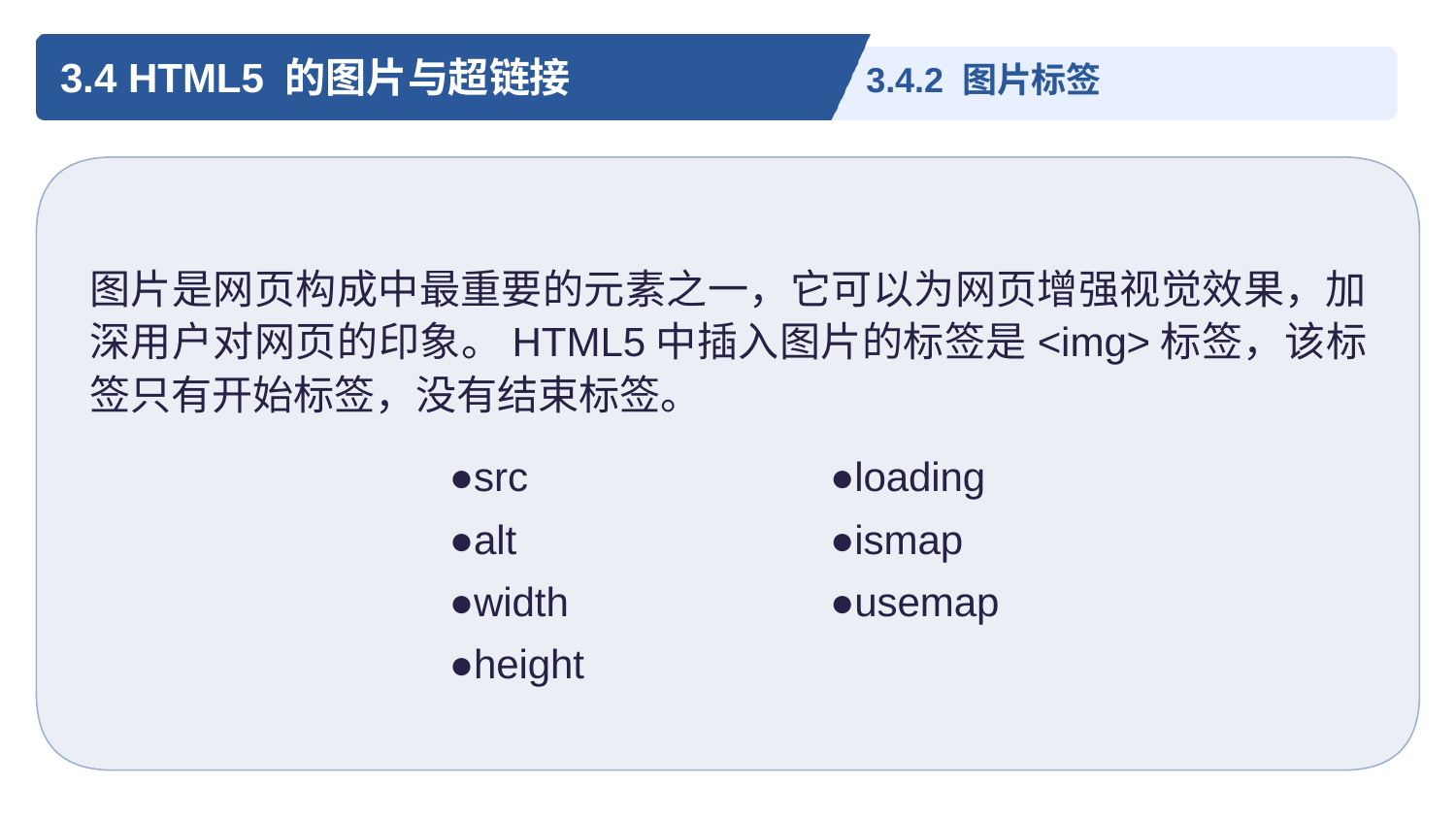

3.4 HTML5 的图片与超链接
3.4.2 图片标签

图片是网页构成中最重要的元素之一，它可以为网页增强视觉效果，加深用户对网页的印象。HTML5中插入图片的标签是<img>标签，该标签只有开始标签，没有结束标签。
●src
●alt
●width
●height
●loading
●ismap
●usemap